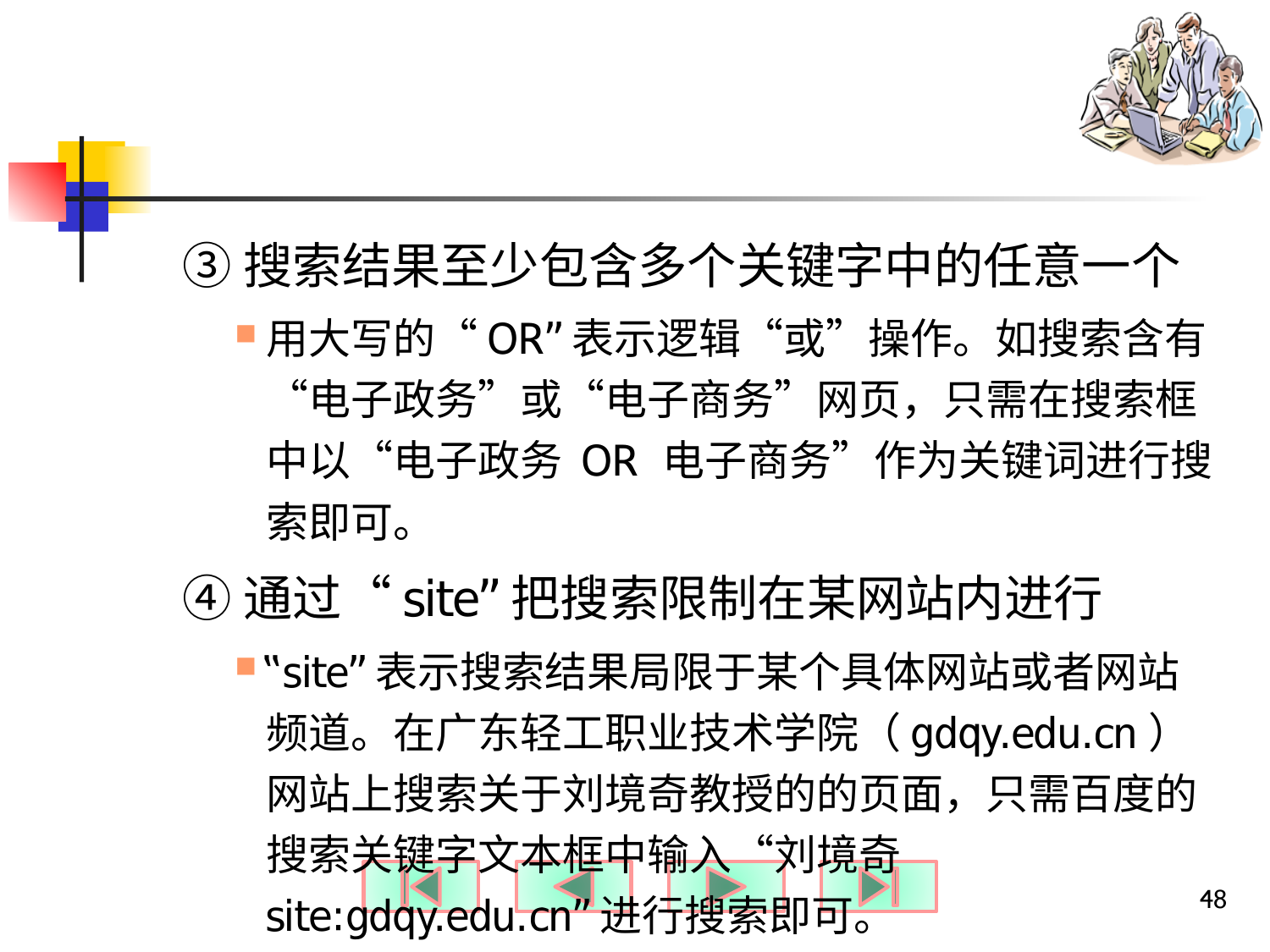

#
③搜索结果至少包含多个关键字中的任意一个
用大写的“OR”表示逻辑“或”操作。如搜索含有“电子政务”或“电子商务”网页，只需在搜索框中以“电子政务 OR 电子商务”作为关键词进行搜索即可。
④通过“site”把搜索限制在某网站内进行
“site”表示搜索结果局限于某个具体网站或者网站频道。在广东轻工职业技术学院（gdqy.edu.cn）网站上搜索关于刘境奇教授的的页面，只需百度的搜索关键字文本框中输入“刘境奇 site:gdqy.edu.cn”进行搜索即可。
48